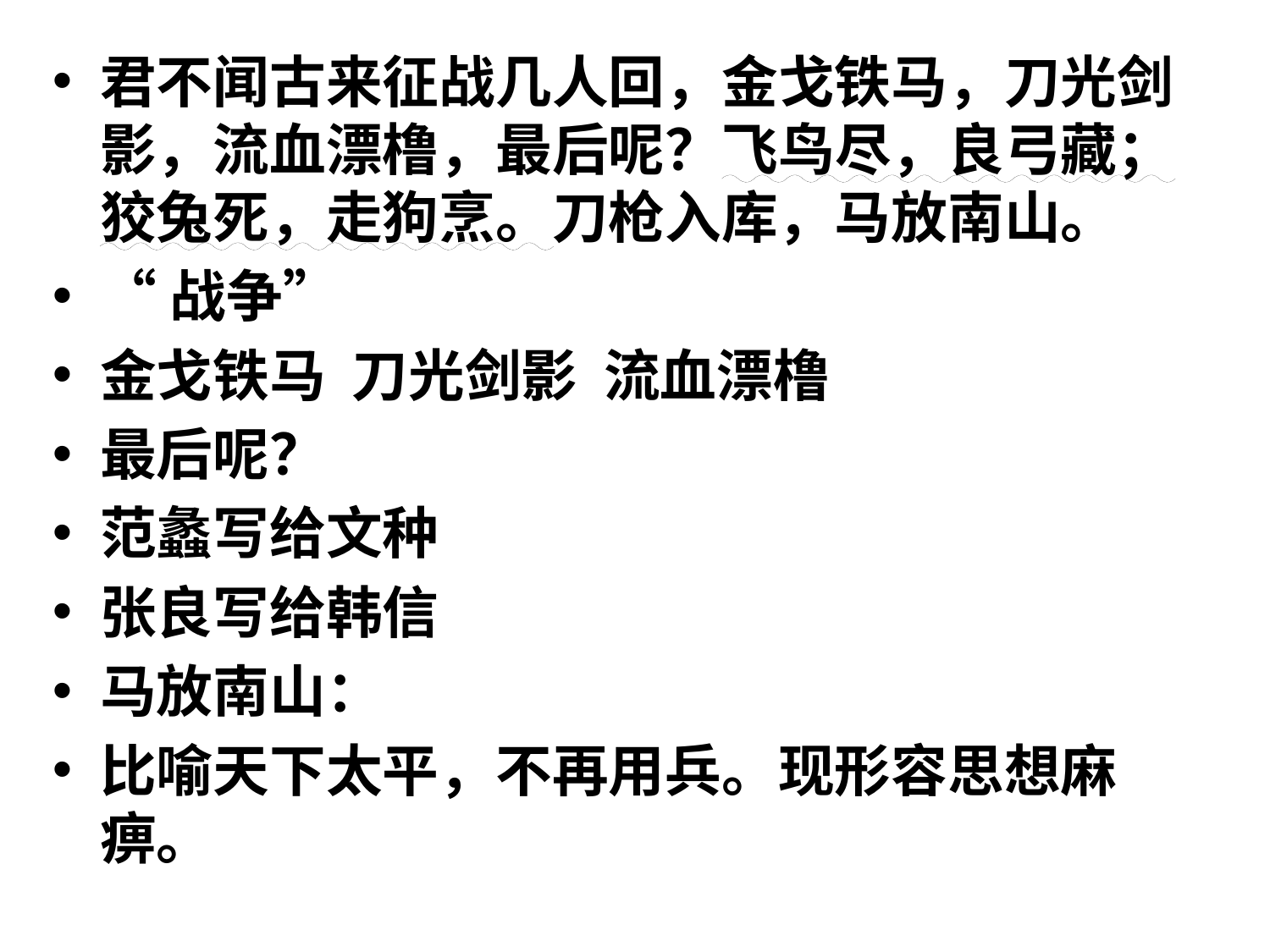

#
君不闻古来征战几人回，金戈铁马，刀光剑影，流血漂橹，最后呢？飞鸟尽，良弓藏；狡兔死，走狗烹。刀枪入库，马放南山。
“战争”
金戈铁马  刀光剑影  流血漂橹
最后呢？
范蠡写给文种
张良写给韩信
马放南山：
比喻天下太平，不再用兵。现形容思想麻痹。